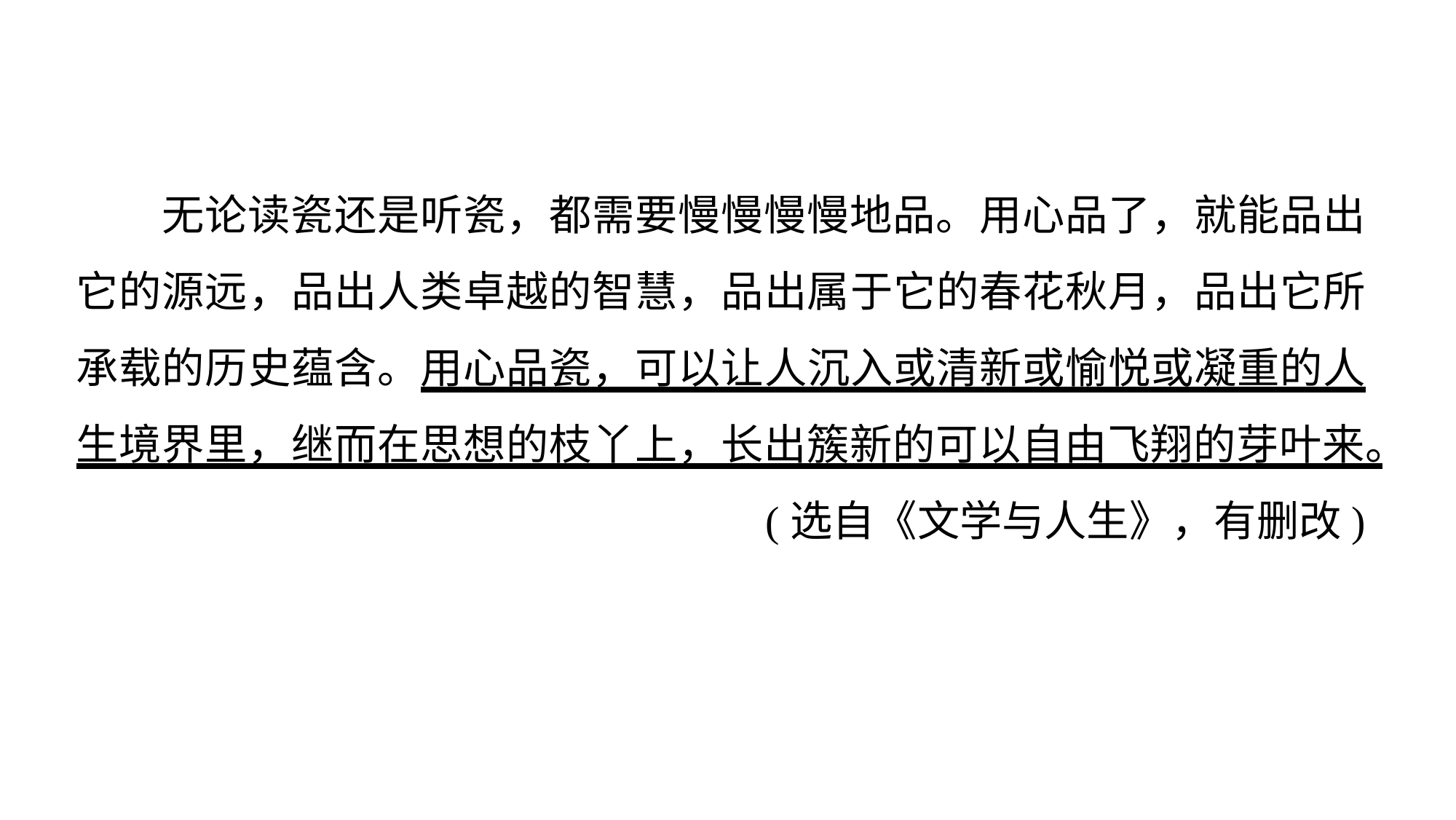

无论读瓷还是听瓷，都需要慢慢慢慢地品。用心品了，就能品出它的源远，品出人类卓越的智慧，品出属于它的春花秋月，品出它所承载的历史蕴含。用心品瓷，可以让人沉入或清新或愉悦或凝重的人生境界里，继而在思想的枝丫上，长出簇新的可以自由飞翔的芽叶来。
(选自《文学与人生》，有删改)